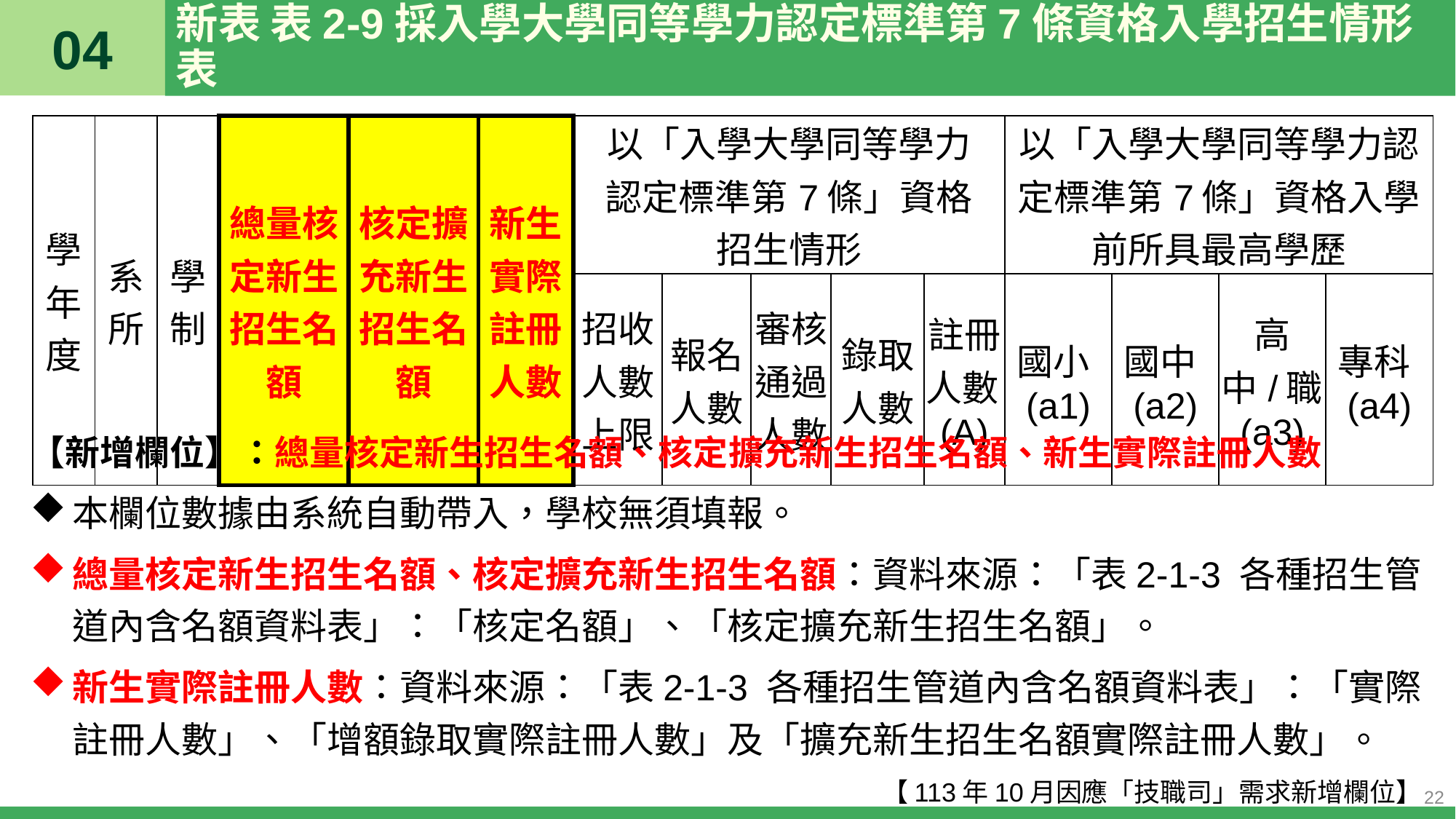

04
# 新表 表2-9採入學大學同等學力認定標準第7條資格入學招生情形表
| 學年度 | 系所 | 學制 | 總量核定新生招生名額 | 核定擴充新生招生名額 | 新生實際註冊人數 | 以「入學大學同等學力 認定標準第7條」資格 招生情形 |  |  |  |  | 以「入學大學同等學力認定標準第7條」資格入學前所具最高學歷 |  |  |  |
| --- | --- | --- | --- | --- | --- | --- | --- | --- | --- | --- | --- | --- | --- | --- |
|  |  |  |  |  |  | 招收人數上限 | 報名人數 | 審核通過人數 | 錄取人數 | 註冊人數(A) | 國小(a1) | 國中(a2) | 高中/職(a3) | 專科(a4) |
【新增欄位】：總量核定新生招生名額、核定擴充新生招生名額、新生實際註冊人數
本欄位數據由系統自動帶入，學校無須填報。
總量核定新生招生名額、核定擴充新生招生名額：資料來源：「表2-1-3 各種招生管道內含名額資料表」：「核定名額」、「核定擴充新生招生名額」。
新生實際註冊人數：資料來源：「表2-1-3 各種招生管道內含名額資料表」：「實際註冊人數」、「增額錄取實際註冊人數」及「擴充新生招生名額實際註冊人數」。
【113年10月因應「技職司」需求新增欄位】
22